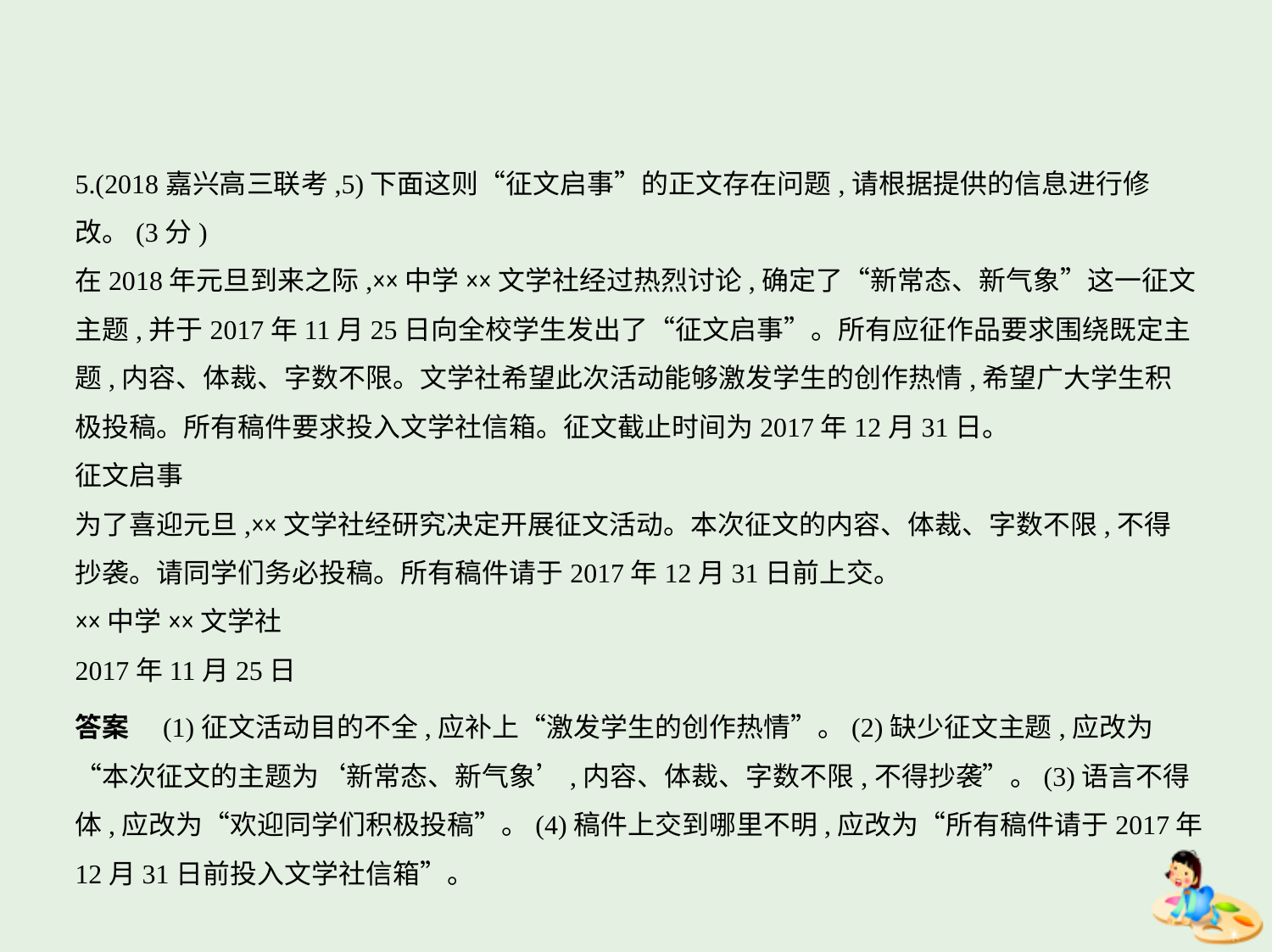

5.(2018嘉兴高三联考,5)下面这则“征文启事”的正文存在问题,请根据提供的信息进行修
改。(3分)
在2018年元旦到来之际,××中学××文学社经过热烈讨论,确定了“新常态、新气象”这一征文
主题,并于2017年11月25日向全校学生发出了“征文启事”。所有应征作品要求围绕既定主
题,内容、体裁、字数不限。文学社希望此次活动能够激发学生的创作热情,希望广大学生积
极投稿。所有稿件要求投入文学社信箱。征文截止时间为2017年12月31日。
征文启事
为了喜迎元旦,××文学社经研究决定开展征文活动。本次征文的内容、体裁、字数不限,不得
抄袭。请同学们务必投稿。所有稿件请于2017年12月31日前上交。
××中学××文学社
2017年11月25日
答案　(1)征文活动目的不全,应补上“激发学生的创作热情”。(2)缺少征文主题,应改为
“本次征文的主题为‘新常态、新气象’,内容、体裁、字数不限,不得抄袭”。(3)语言不得
体,应改为“欢迎同学们积极投稿”。(4)稿件上交到哪里不明,应改为“所有稿件请于2017年
12月31日前投入文学社信箱”。